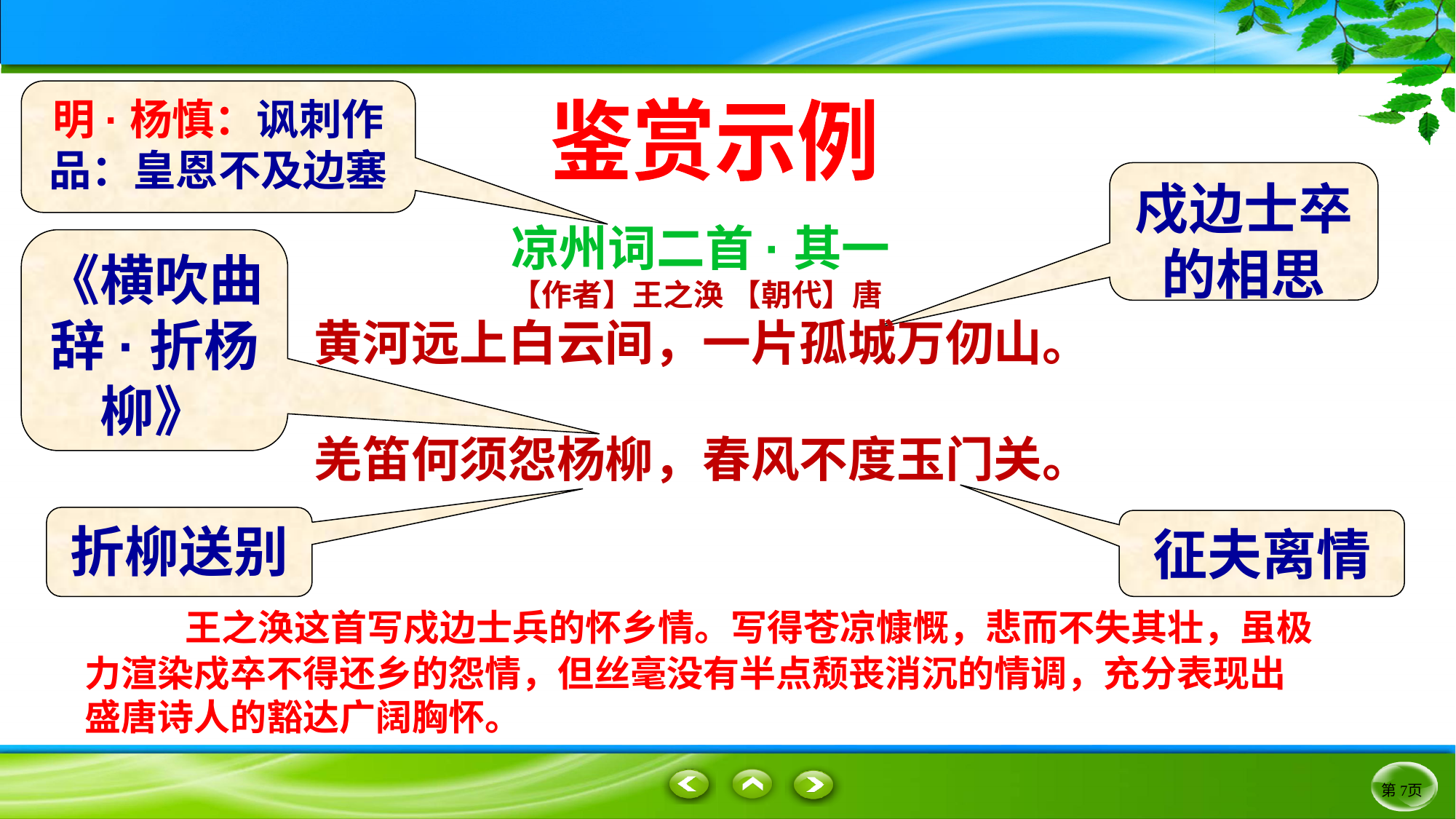

明·杨慎：讽刺作品：皇恩不及边塞
鉴赏示例
戍边士卒
的相思
凉州词二首·其一
【作者】王之涣 【朝代】唐
黄河远上白云间，一片孤城万仞山。

羌笛何须怨杨柳，春风不度玉门关。
《横吹曲辞·折杨柳》
折柳送别
征夫离情
        王之涣这首写戍边士兵的怀乡情。写得苍凉慷慨，悲而不失其壮，虽极力渲染戍卒不得还乡的怨情，但丝毫没有半点颓丧消沉的情调，充分表现出盛唐诗人的豁达广阔胸怀。